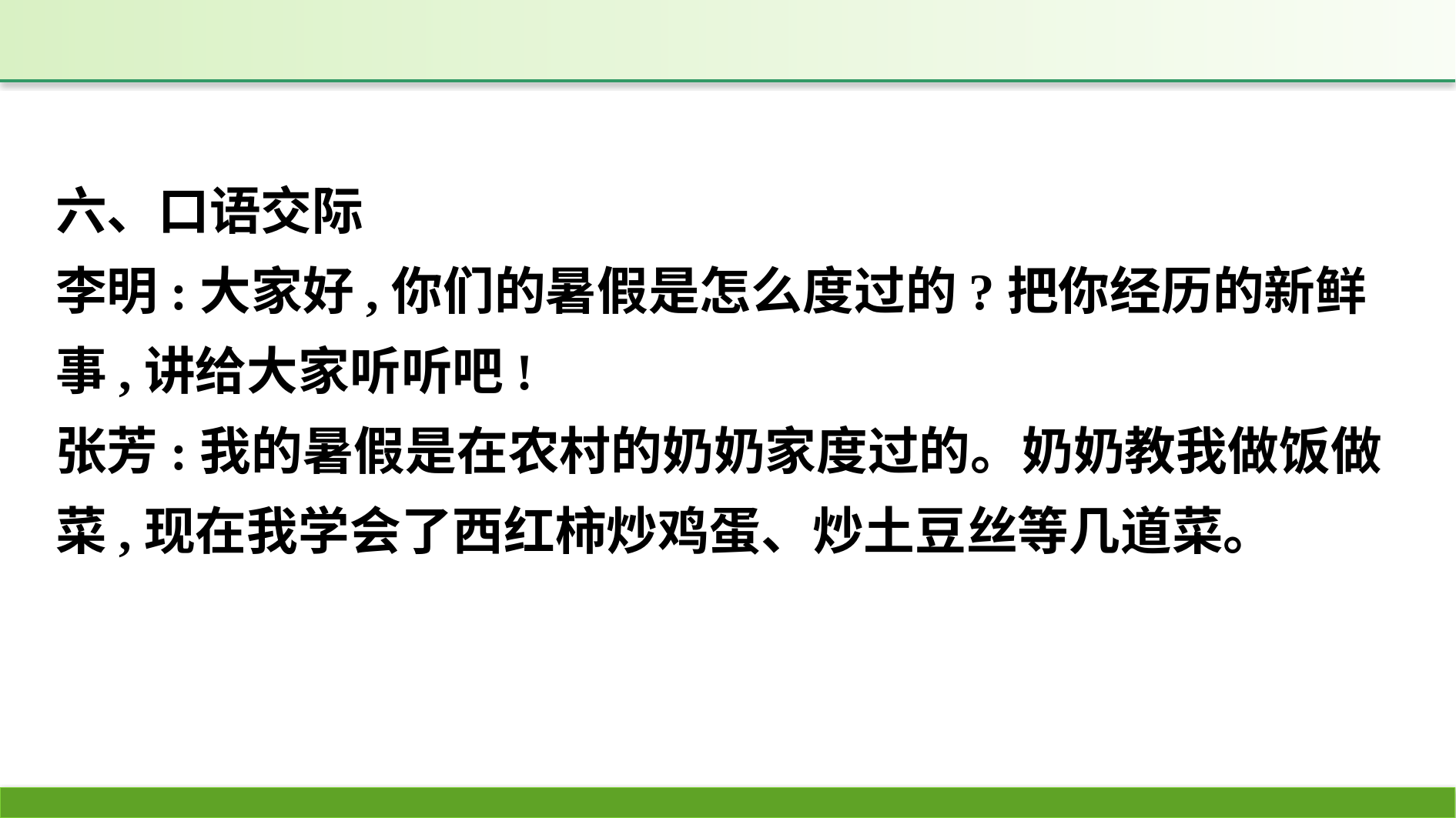

六、口语交际
李明:大家好,你们的暑假是怎么度过的?把你经历的新鲜事,讲给大家听听吧!
张芳:我的暑假是在农村的奶奶家度过的。奶奶教我做饭做菜,现在我学会了西红柿炒鸡蛋、炒土豆丝等几道菜。